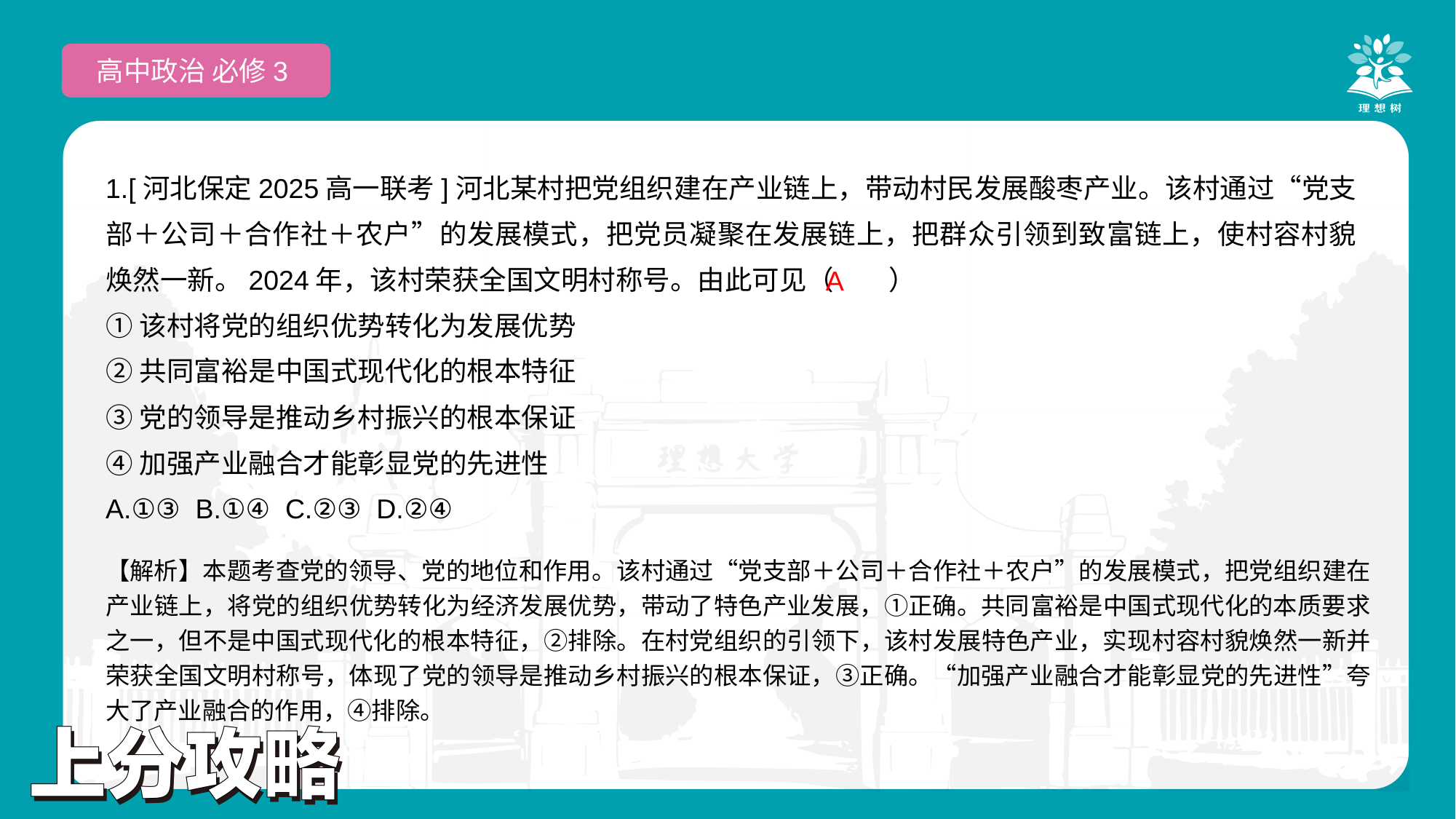

高中政治 必修3
1.[河北保定2025高一联考]河北某村把党组织建在产业链上，带动村民发展酸枣产业。该村通过“党支部＋公司＋合作社＋农户”的发展模式，把党员凝聚在发展链上，把群众引领到致富链上，使村容村貌焕然一新。2024年，该村荣获全国文明村称号。由此可见（　　）
①该村将党的组织优势转化为发展优势
②共同富裕是中国式现代化的根本特征
③党的领导是推动乡村振兴的根本保证
④加强产业融合才能彰显党的先进性
A.①③  B.①④  C.②③  D.②④
 A
【解析】本题考查党的领导、党的地位和作用。该村通过“党支部＋公司＋合作社＋农户”的发展模式，把党组织建在产业链上，将党的组织优势转化为经济发展优势，带动了特色产业发展，①正确。共同富裕是中国式现代化的本质要求之一，但不是中国式现代化的根本特征，②排除。在村党组织的引领下，该村发展特色产业，实现村容村貌焕然一新并荣获全国文明村称号，体现了党的领导是推动乡村振兴的根本保证，③正确。“加强产业融合才能彰显党的先进性”夸大了产业融合的作用，④排除。